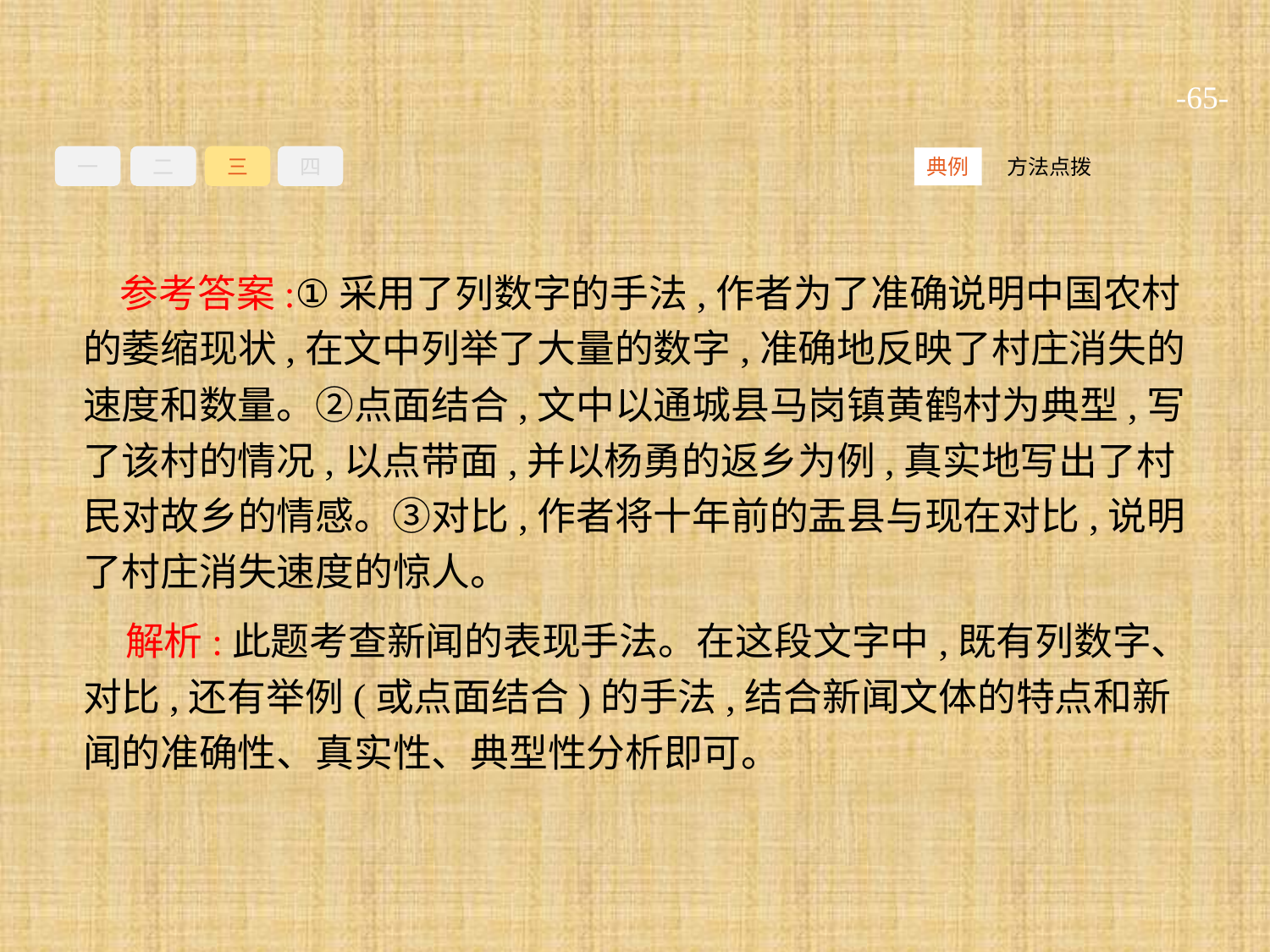

-65-
一
二
三
四
方法点拨
典例
参考答案:①采用了列数字的手法,作者为了准确说明中国农村的萎缩现状,在文中列举了大量的数字,准确地反映了村庄消失的速度和数量。②点面结合,文中以通城县马岗镇黄鹤村为典型,写了该村的情况,以点带面,并以杨勇的返乡为例,真实地写出了村民对故乡的情感。③对比,作者将十年前的盂县与现在对比,说明了村庄消失速度的惊人。
解析:此题考查新闻的表现手法。在这段文字中,既有列数字、对比,还有举例(或点面结合)的手法,结合新闻文体的特点和新闻的准确性、真实性、典型性分析即可。